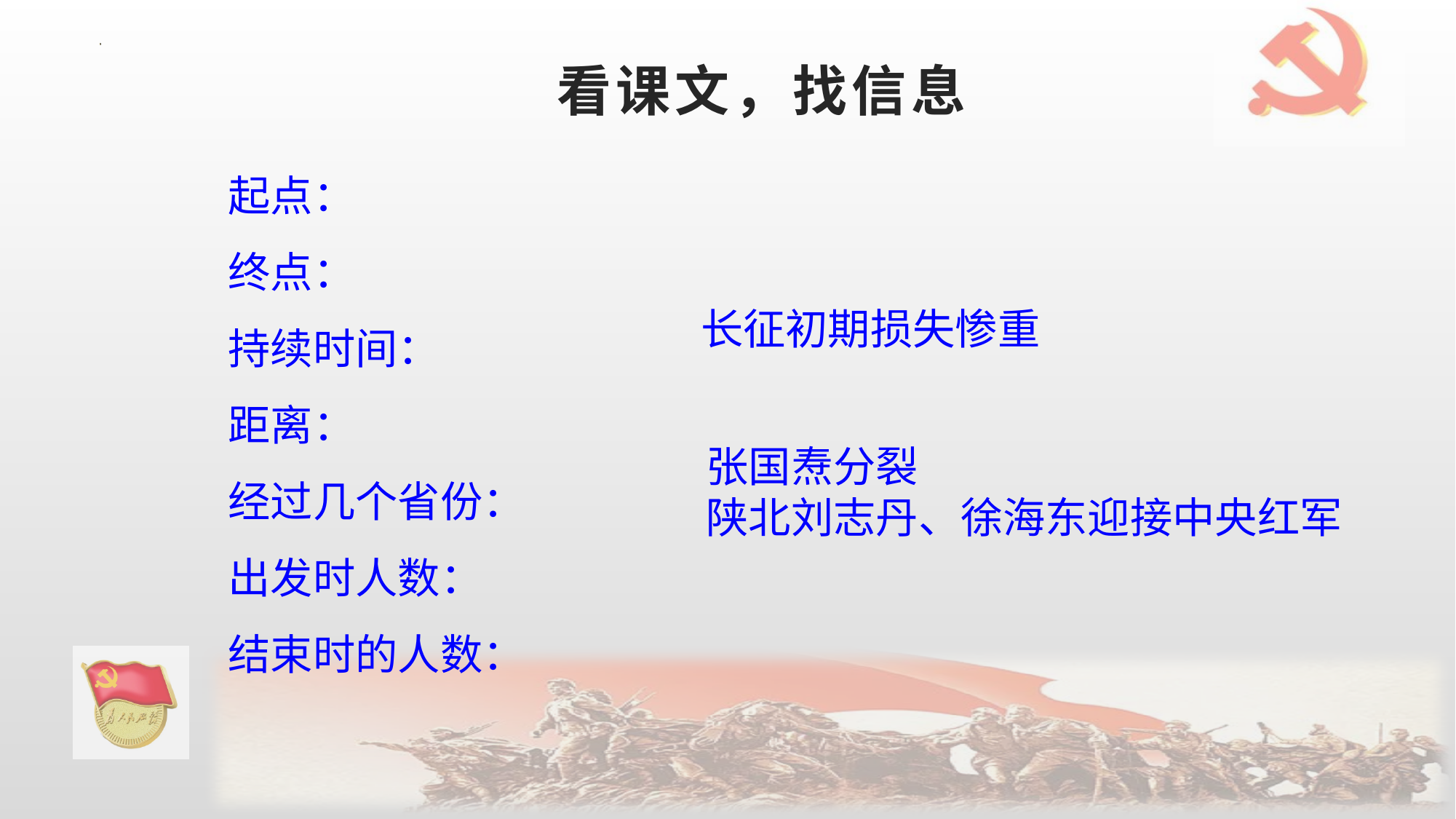

# 看课文，找信息
起点：
终点：
持续时间：
距离：
经过几个省份：
出发时人数：
结束时的人数：
长征初期损失惨重
张国焘分裂
陕北刘志丹、徐海东迎接中央红军